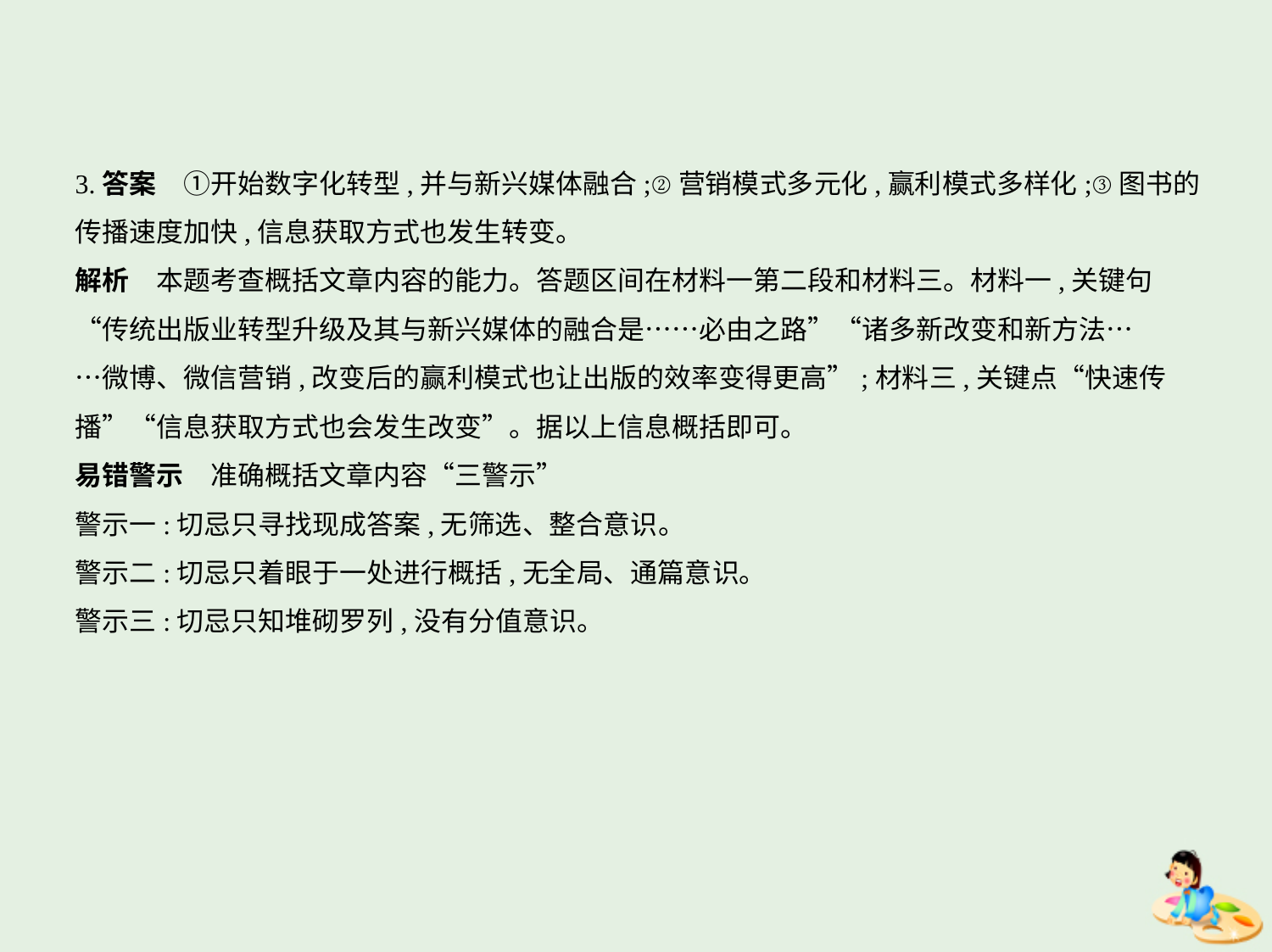

3.答案　①开始数字化转型,并与新兴媒体融合;②营销模式多元化,赢利模式多样化;③图书的
传播速度加快,信息获取方式也发生转变。
解析　本题考查概括文章内容的能力。答题区间在材料一第二段和材料三。材料一,关键句
“传统出版业转型升级及其与新兴媒体的融合是……必由之路”“诸多新改变和新方法…
…微博、微信营销,改变后的赢利模式也让出版的效率变得更高”;材料三,关键点“快速传
播”“信息获取方式也会发生改变”。据以上信息概括即可。
易错警示　准确概括文章内容“三警示”
警示一:切忌只寻找现成答案,无筛选、整合意识。
警示二:切忌只着眼于一处进行概括,无全局、通篇意识。
警示三:切忌只知堆砌罗列,没有分值意识。